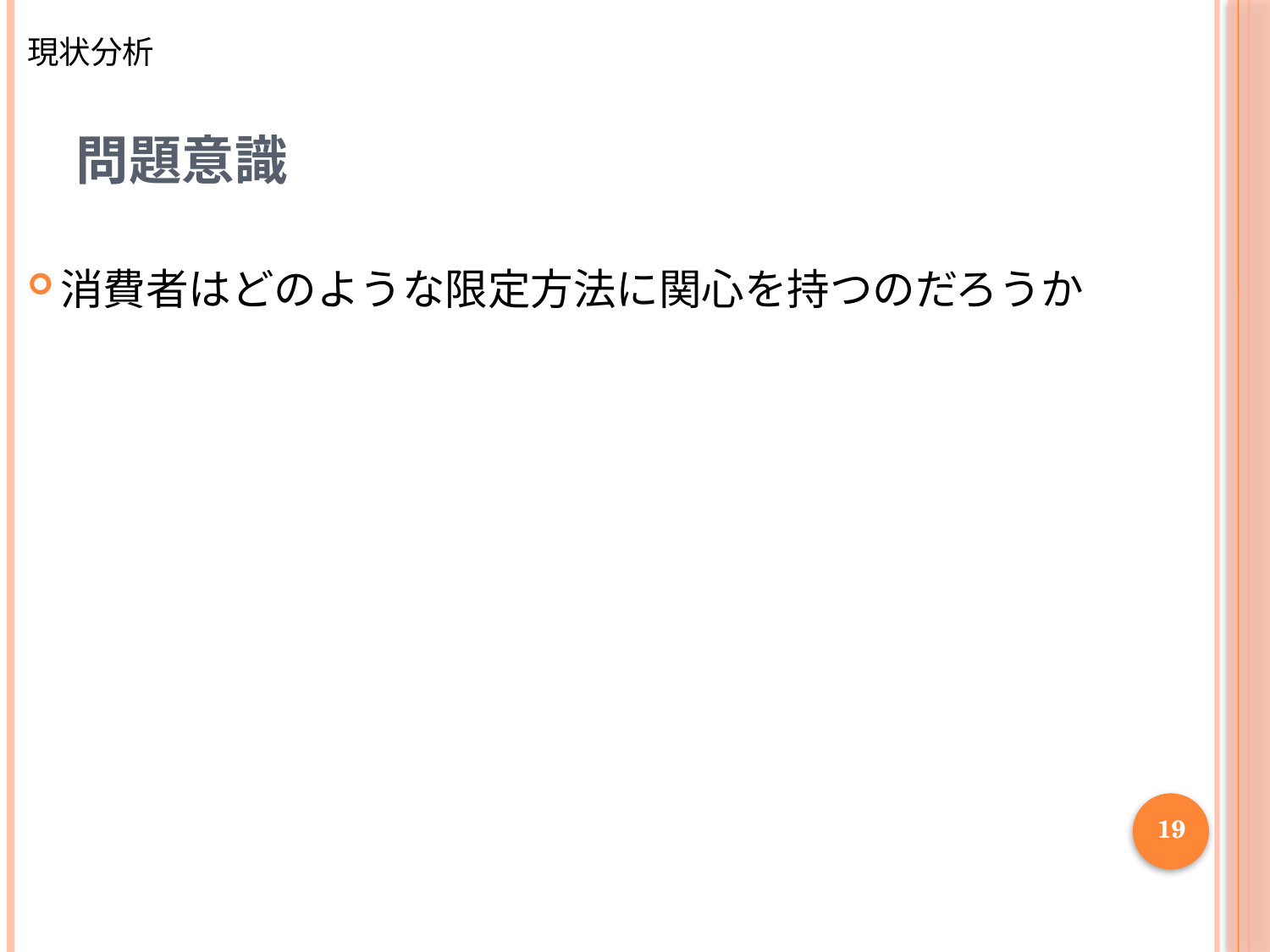

現状分析
# 問題意識
消費者はどのような限定方法に関心を持つのだろうか

19